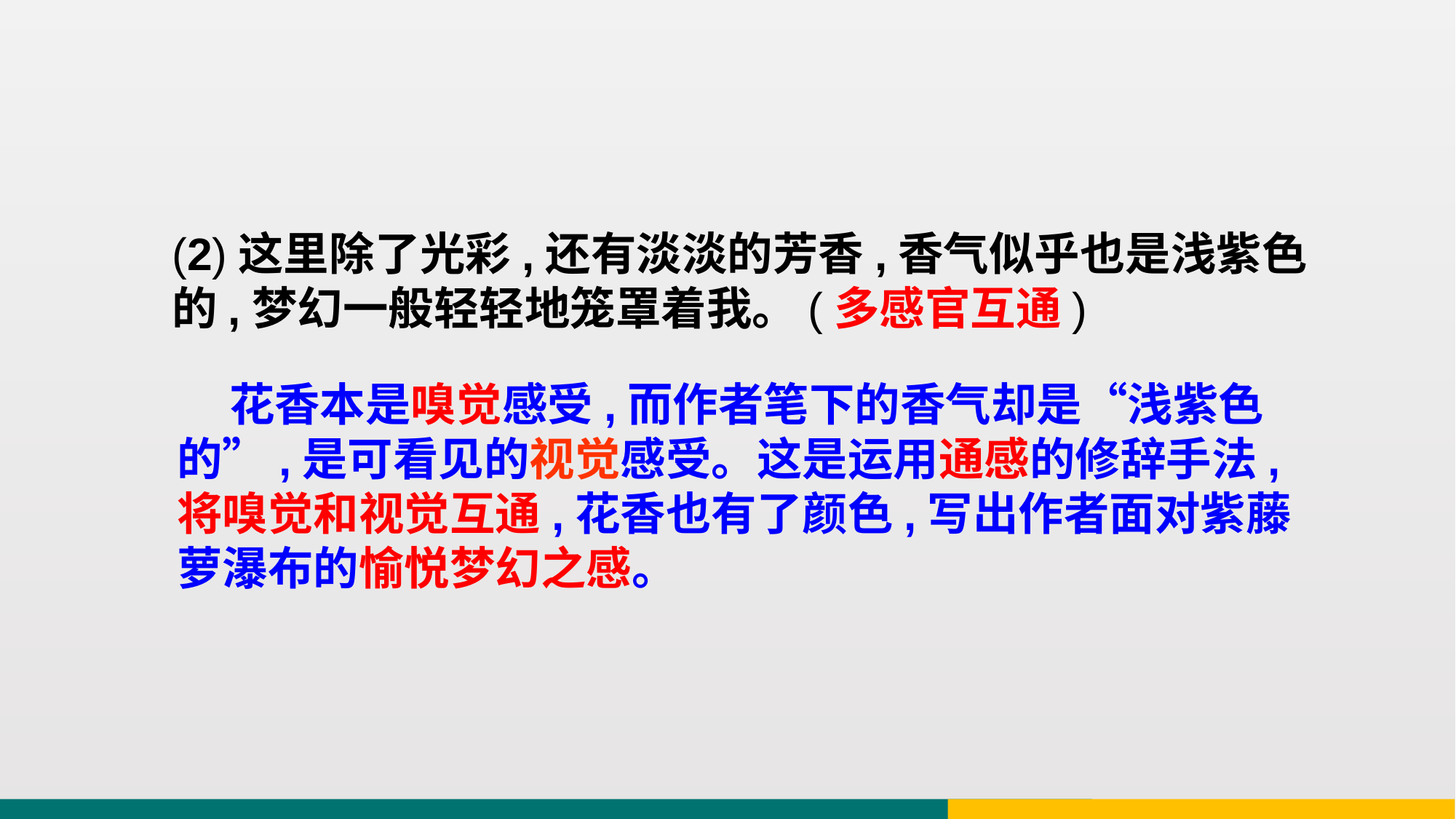

(2)这里除了光彩,还有淡淡的芳香,香气似乎也是浅紫色的,梦幻一般轻轻地笼罩着我。(多感官互通)
    花香本是嗅觉感受,而作者笔下的香气却是“浅紫色的”,是可看见的视觉感受。这是运用通感的修辞手法,将嗅觉和视觉互通,花香也有了颜色,写出作者面对紫藤萝瀑布的愉悦梦幻之感。